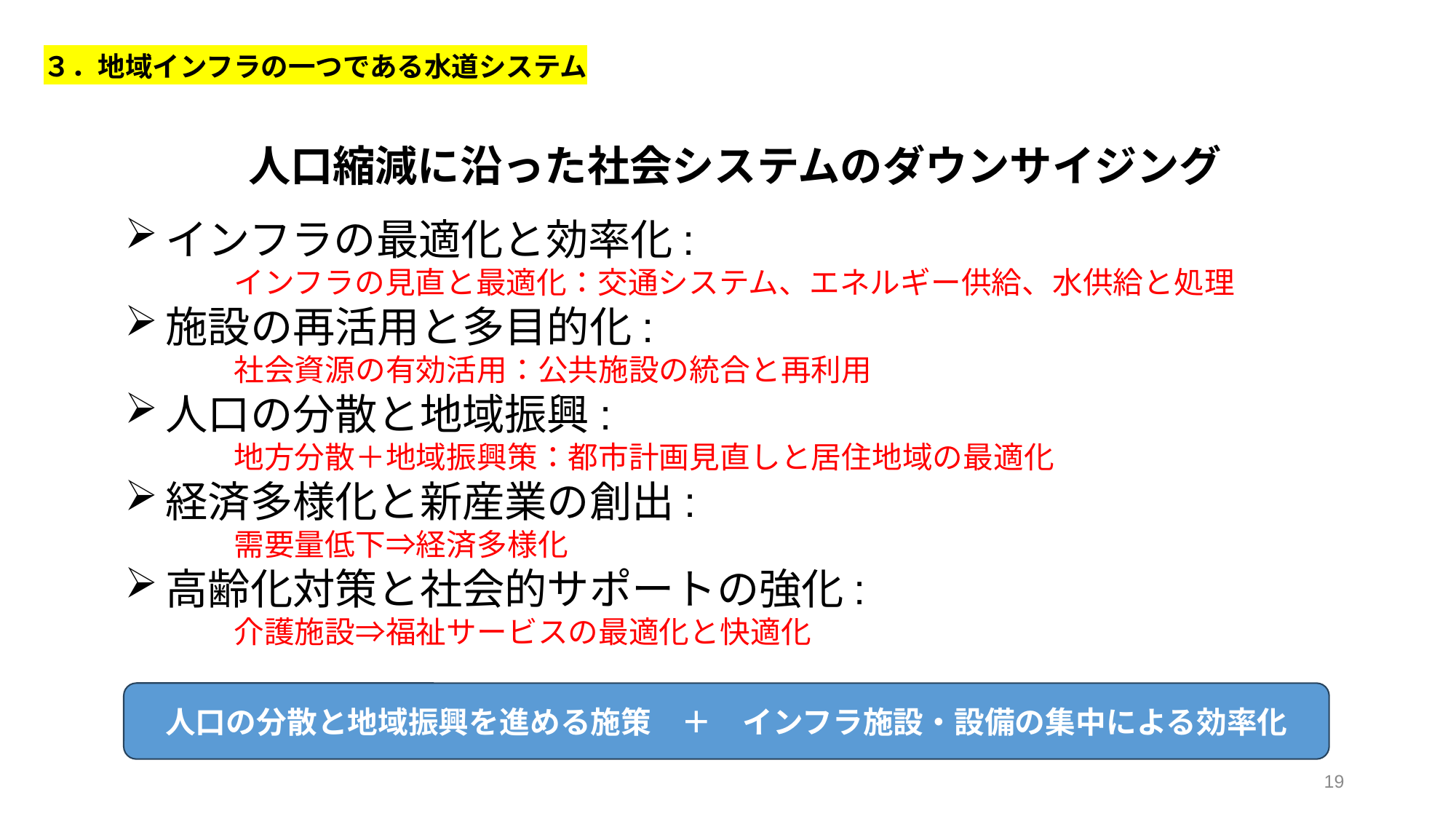

３．地域インフラの一つである水道システム
人口縮減に沿った社会システムのダウンサイジング
インフラの最適化と効率化:
	インフラの見直と最適化：交通システム、エネルギー供給、水供給と処理
施設の再活用と多目的化:
	社会資源の有効活用：公共施設の統合と再利用
人口の分散と地域振興:
	地方分散＋地域振興策：都市計画見直しと居住地域の最適化
経済多様化と新産業の創出:
	需要量低下⇒経済多様化
高齢化対策と社会的サポートの強化:
	介護施設⇒福祉サービスの最適化と快適化
人口の分散と地域振興を進める施策　＋　インフラ施設・設備の集中による効率化
19